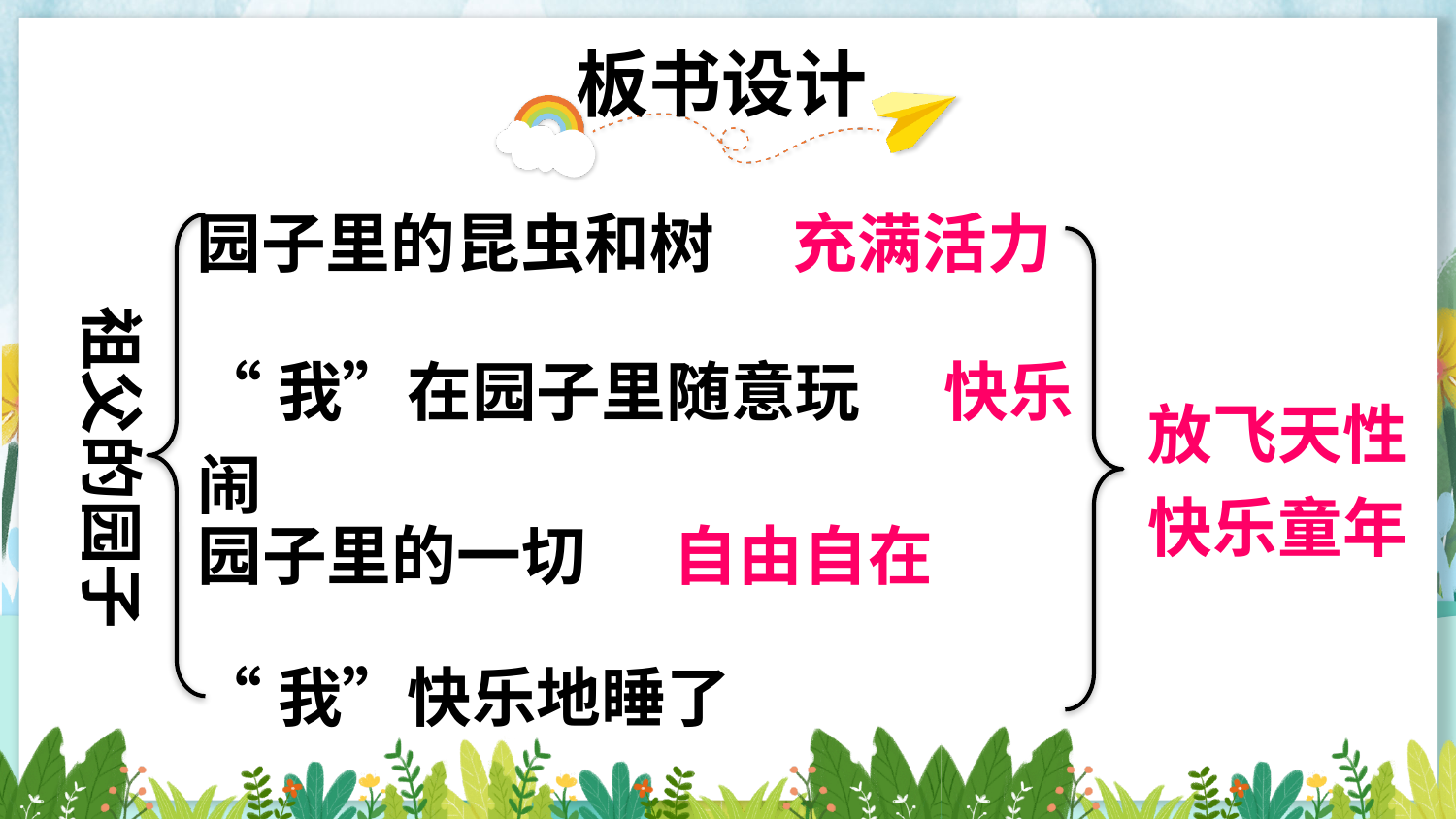

板书设计
园子里的昆虫和树
充满活力

祖父的园子
“我”在园子里随意玩闹
快乐
放飞天性
快乐童年
园子里的一切
自由自在
“我”快乐地睡了